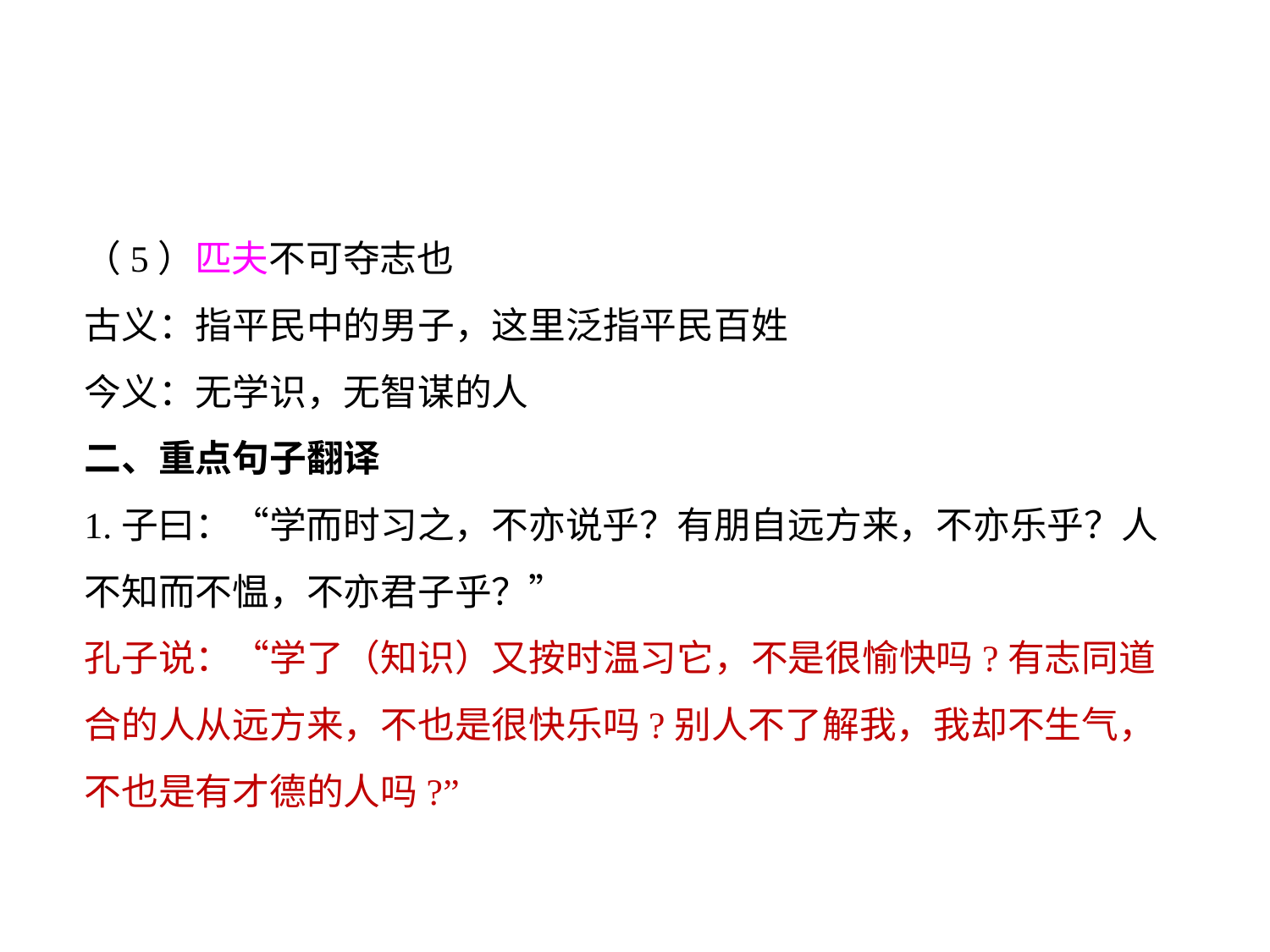

（5）匹夫不可夺志也
古义：指平民中的男子，这里泛指平民百姓
今义：无学识，无智谋的人
二、重点句子翻译
1.子曰：“学而时习之，不亦说乎？有朋自远方来，不亦乐乎？人不知而不愠，不亦君子乎？”
孔子说：“学了（知识）又按时温习它，不是很愉快吗?有志同道合的人从远方来，不也是很快乐吗?别人不了解我，我却不生气，不也是有才德的人吗?”